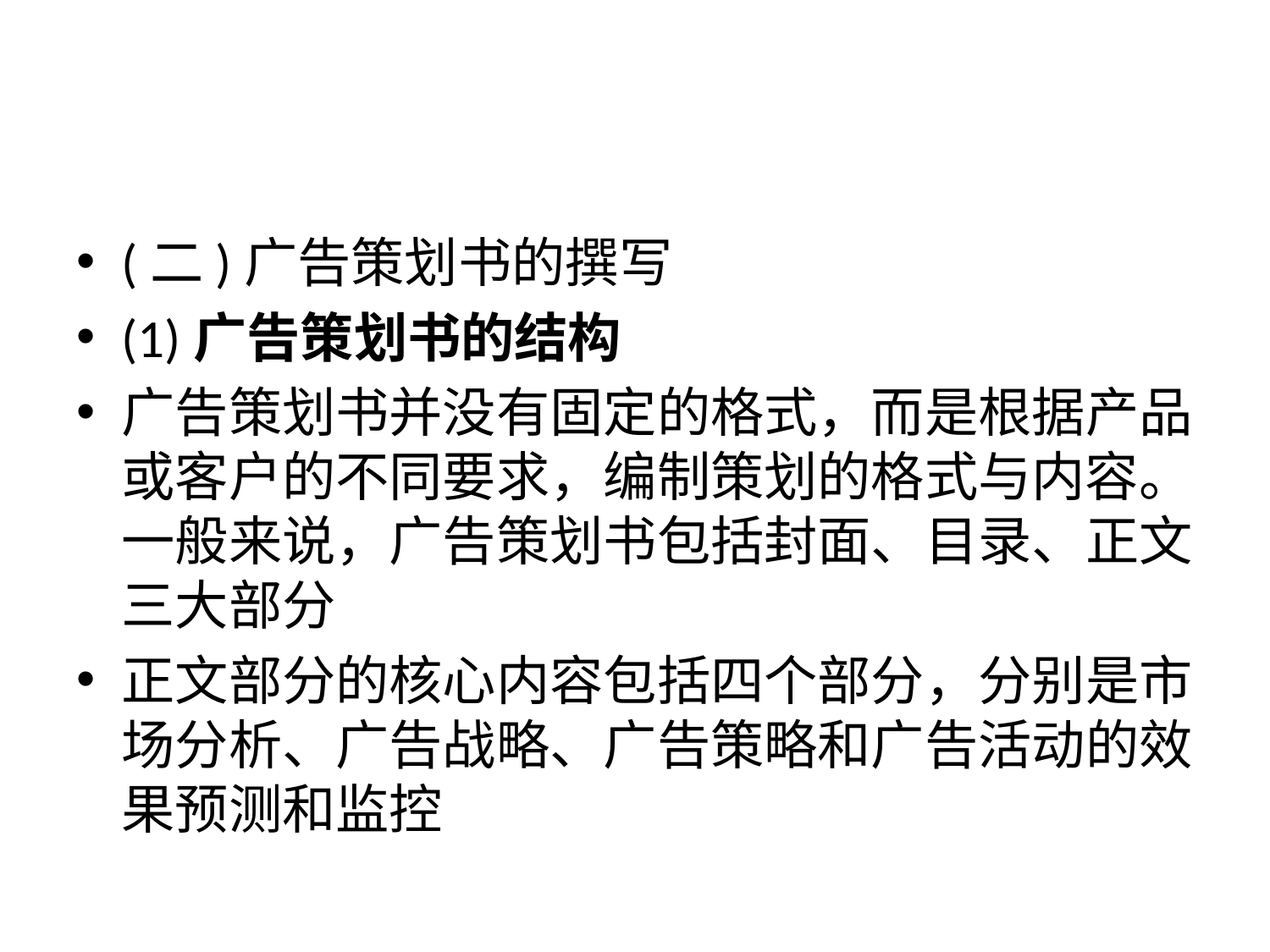

#
(二)广告策划书的撰写
(1)广告策划书的结构
广告策划书并没有固定的格式，而是根据产品或客户的不同要求，编制策划的格式与内容。一般来说，广告策划书包括封面、目录、正文三大部分
正文部分的核心内容包括四个部分，分别是市场分析、广告战略、广告策略和广告活动的效果预测和监控